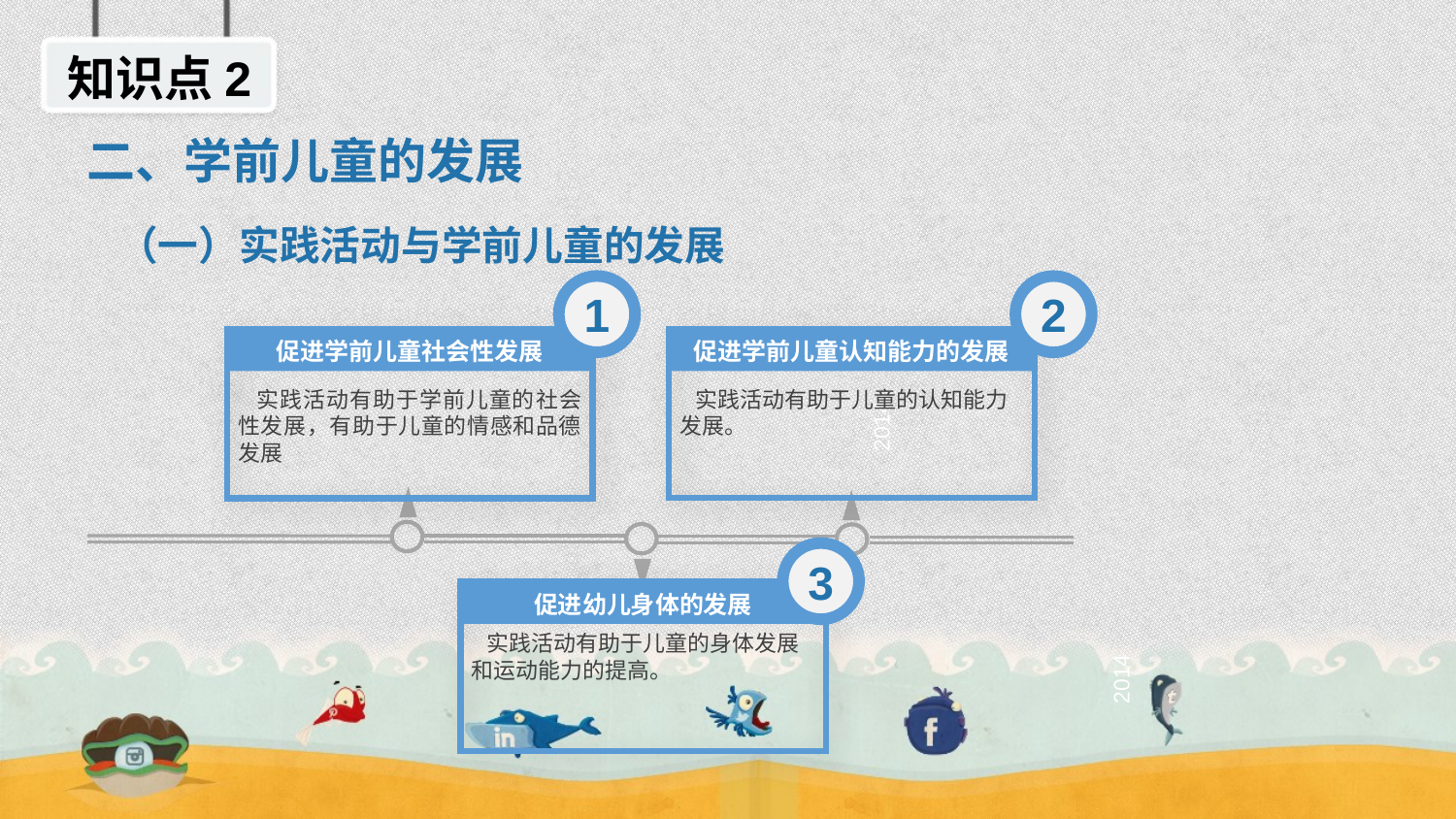

知识点2
二、学前儿童的发展
（一）实践活动与学前儿童的发展
1
2

促进学前儿童认知能力的发展
促进学前儿童社会性发展
  实践活动有助于儿童的认知能力发展。
  实践活动有助于学前儿童的社会性发展，有助于儿童的情感和品德发展
2014

3

促进幼儿身体的发展
  实践活动有助于儿童的身体发展和运动能力的提高。

2014